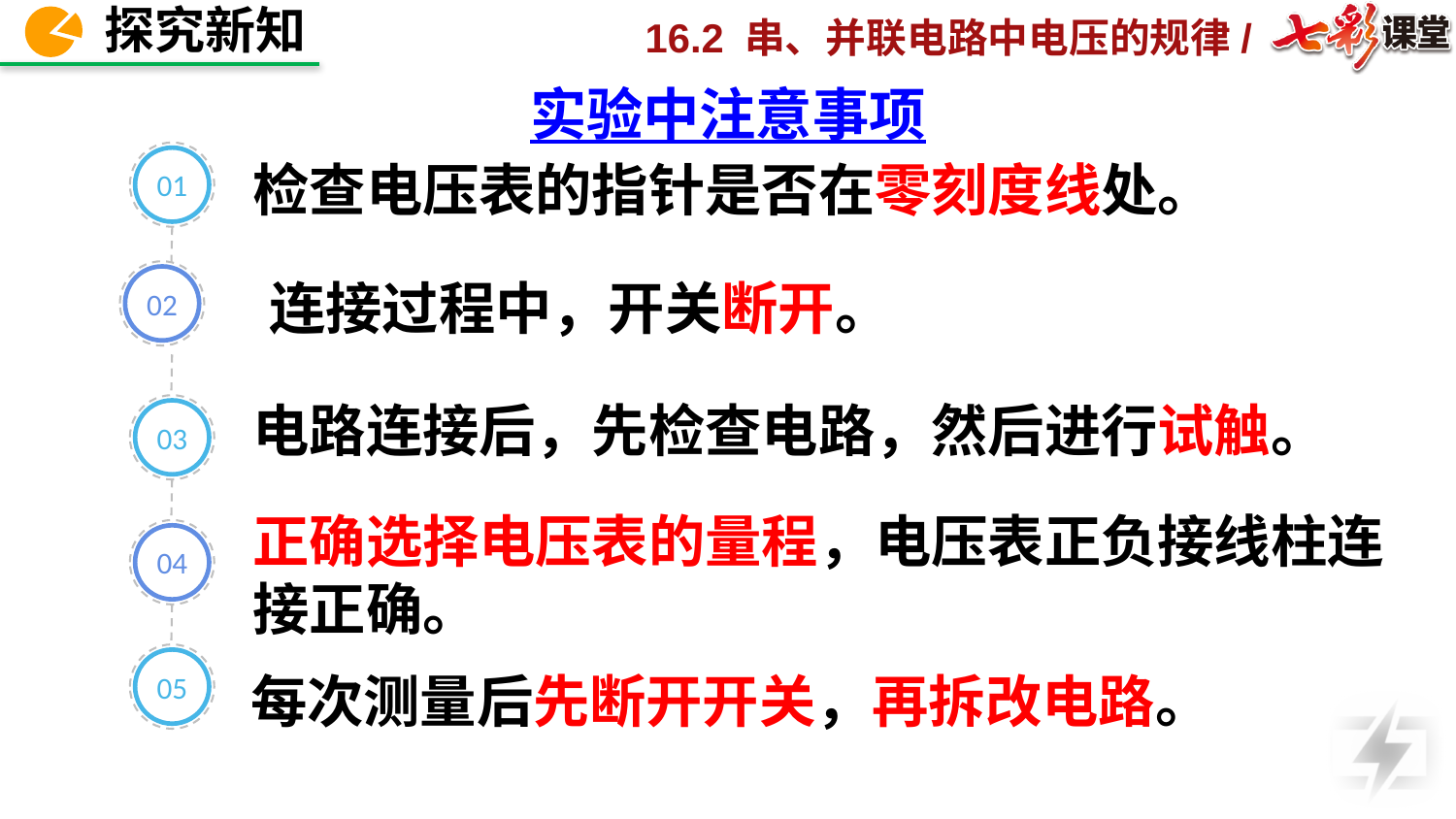

实验中注意事项

01
检查电压表的指针是否在零刻度线处。

02
 连接过程中，开关断开。

电路连接后，先检查电路，然后进行试触。

03
正确选择电压表的量程，电压表正负接线柱连接正确。

04

05
每次测量后先断开开关，再拆改电路。